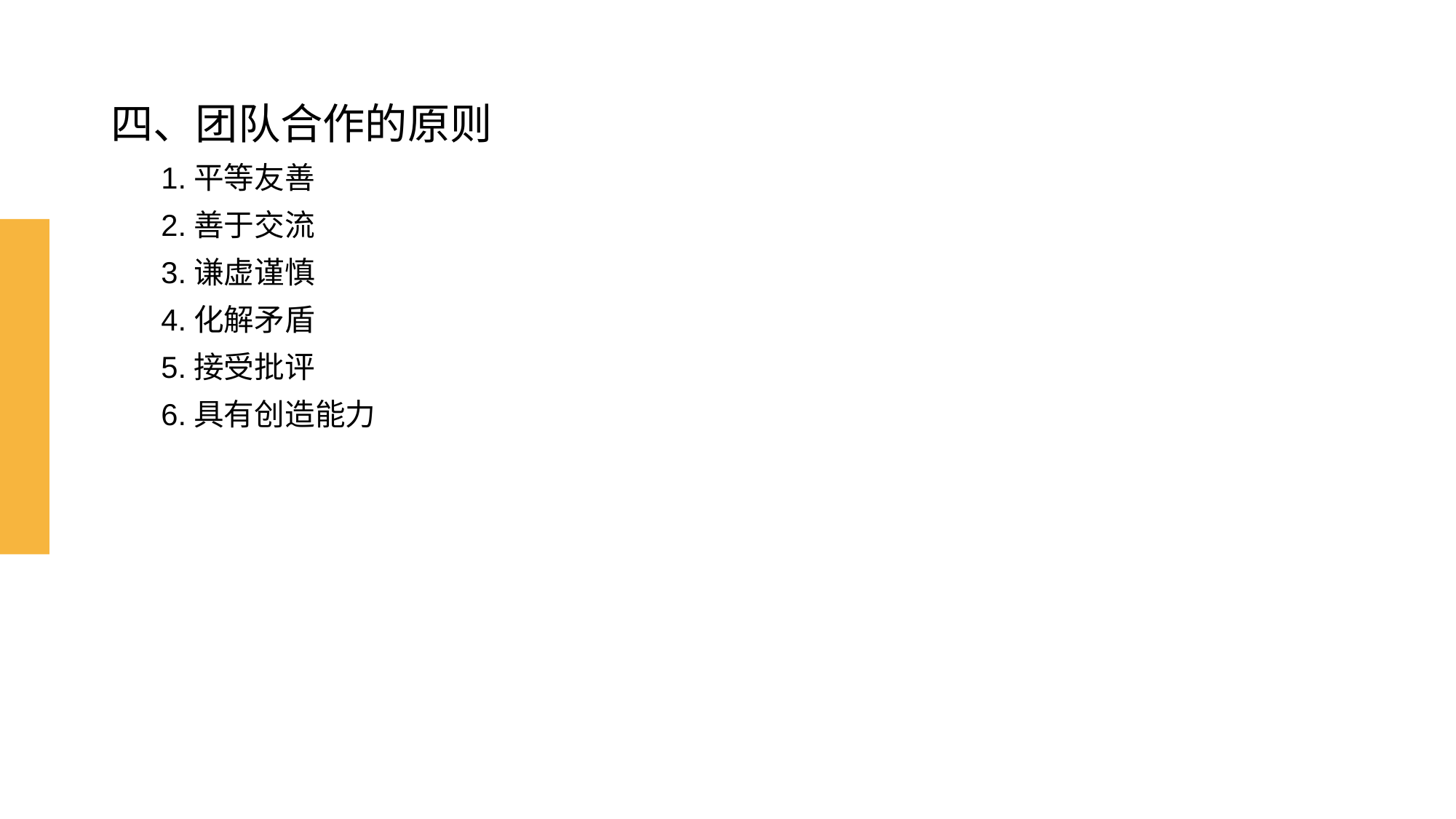

# 四、团队合作的原则
      1.平等友善
      2.善于交流
      3.谦虚谨慎
      4.化解矛盾
      5.接受批评
      6.具有创造能力